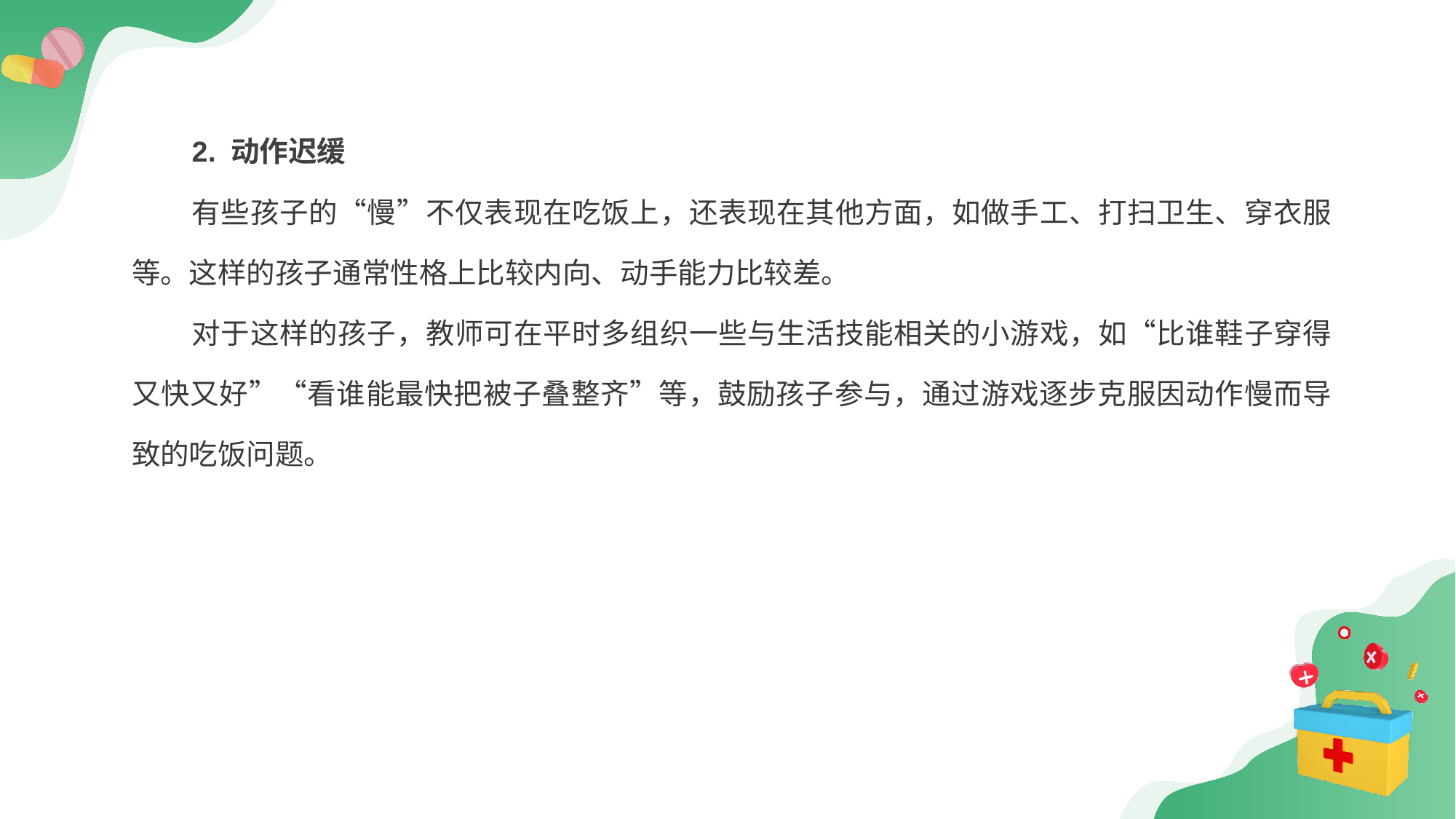

2. 动作迟缓
有些孩子的“慢”不仅表现在吃饭上，还表现在其他方面，如做手工、打扫卫生、穿衣服等。这样的孩子通常性格上比较内向、动手能力比较差。
对于这样的孩子，教师可在平时多组织一些与生活技能相关的小游戏，如“比谁鞋子穿得又快又好”“看谁能最快把被子叠整齐”等，鼓励孩子参与，通过游戏逐步克服因动作慢而导致的吃饭问题。